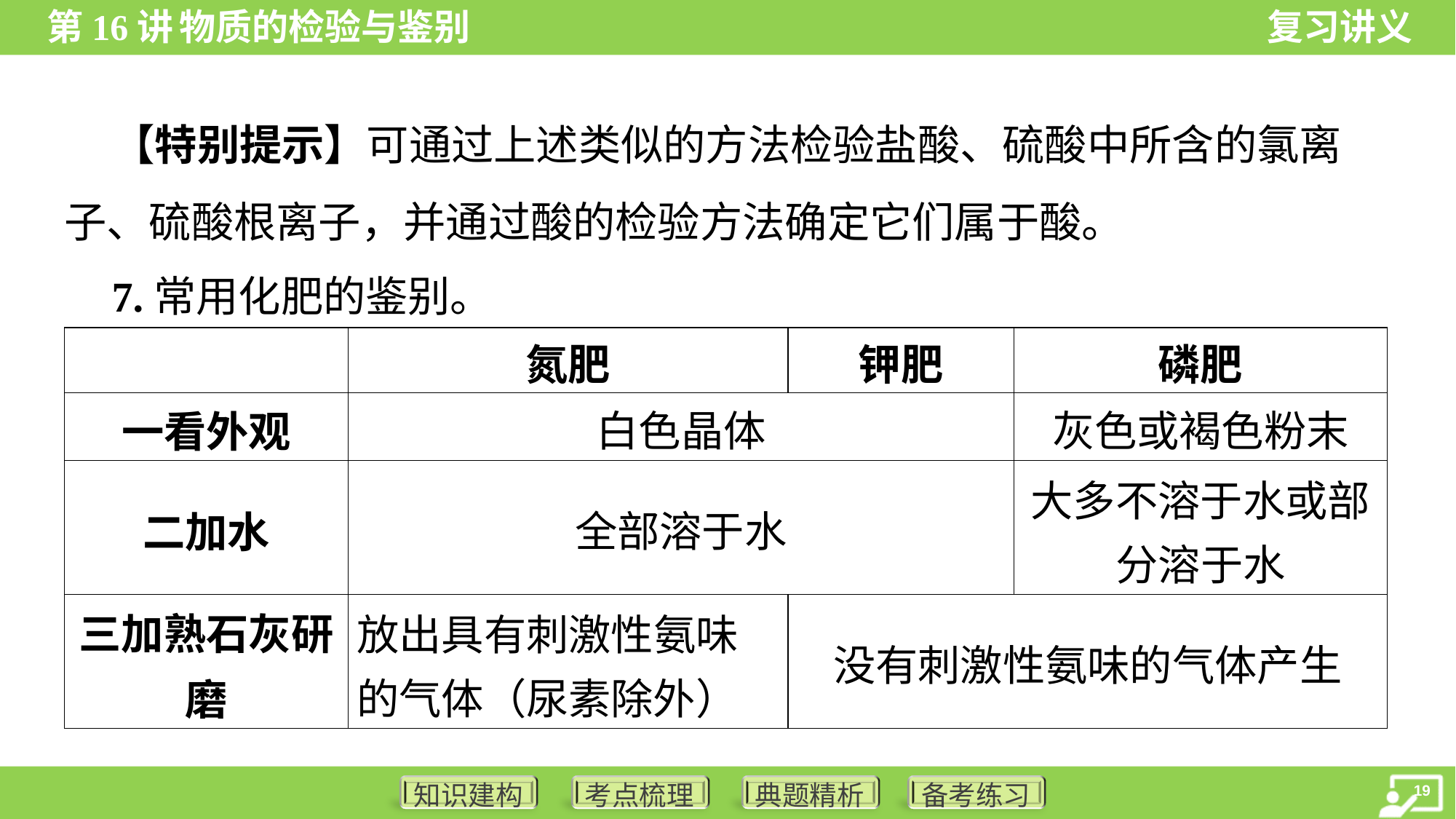

【特别提示】可通过上述类似的方法检验盐酸、硫酸中所含的氯离
子、硫酸根离子，并通过酸的检验方法确定它们属于酸。
    7.常用化肥的鉴别。
|  | 氮肥 | 钾肥 | 磷肥 |
| --- | --- | --- | --- |
| 一看外观 | 白色晶体 |  | 灰色或褐色粉末 |
| 二加水 | 全部溶于水 |  | 大多不溶于水或部 分溶于水 |
| 三加熟石灰研 磨 | 放出具有刺激性氨味 的气体（尿素除外） | 没有刺激性氨味的气体产生 |  |